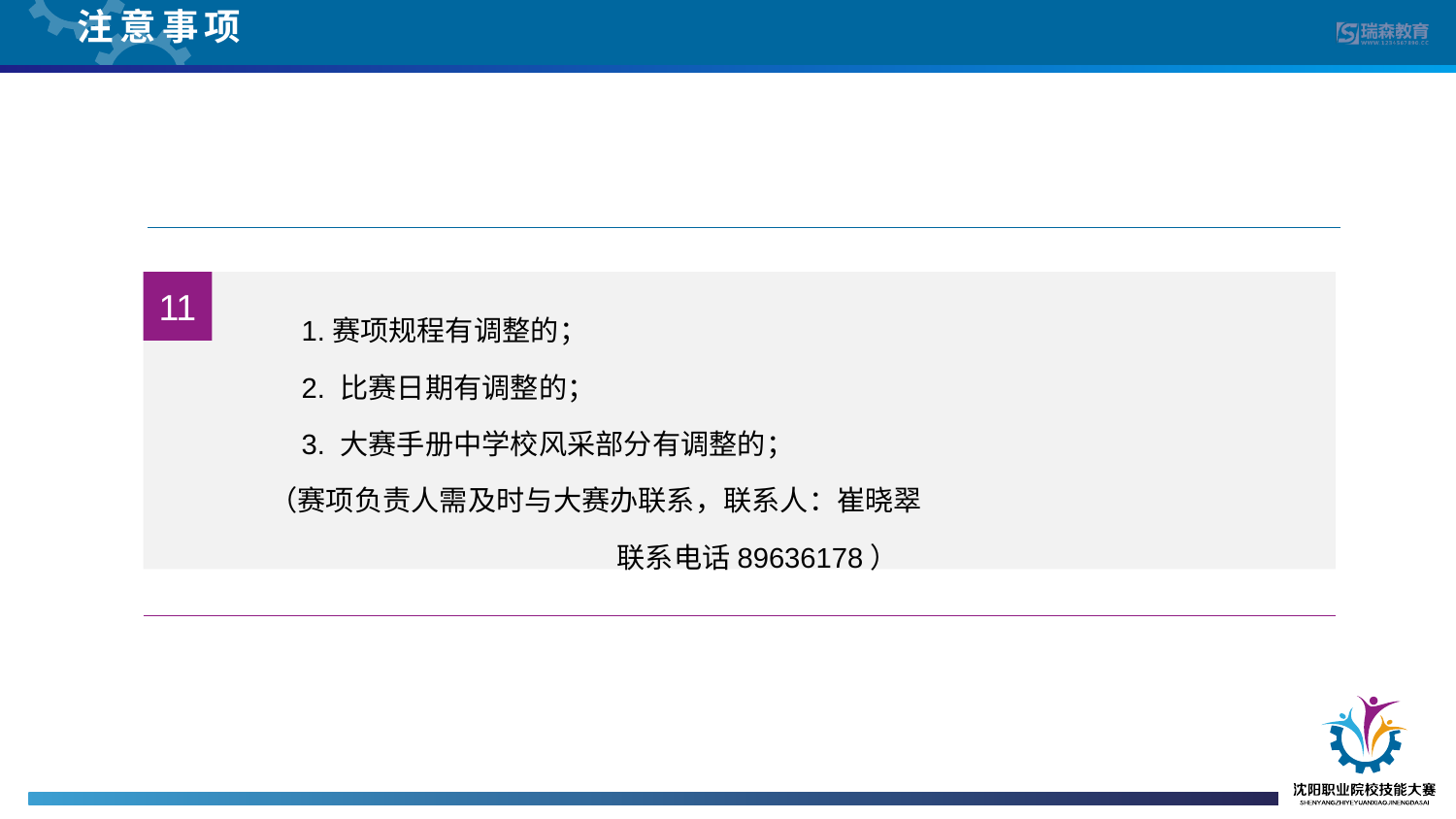

注意事项

11
    1.赛项规程有调整的；
    2. 比赛日期有调整的；
    3. 大赛手册中学校风采部分有调整的；
（赛项负责人需及时与大赛办联系，联系人：崔晓翠
                                                      联系电话89636178）